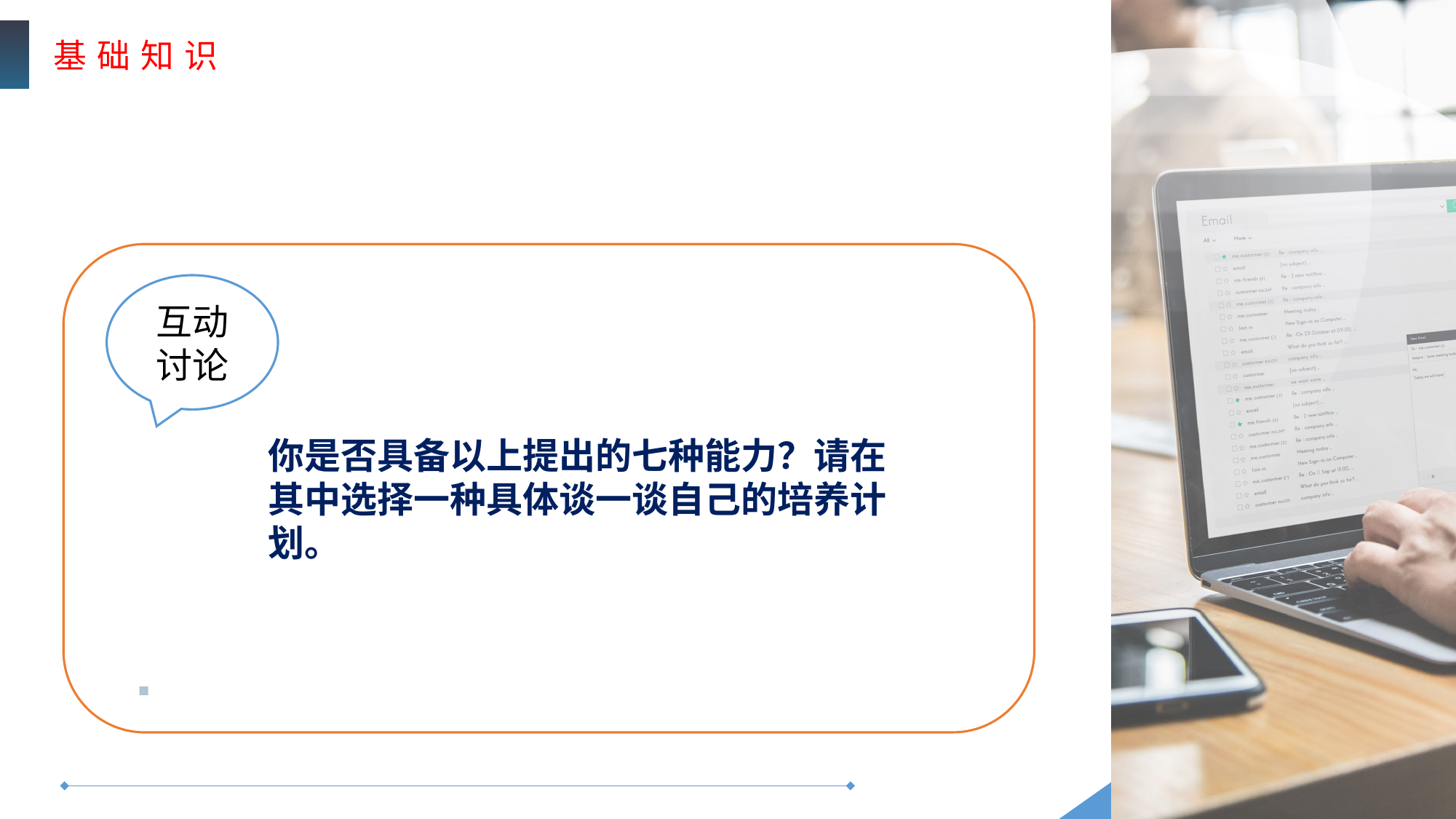

基 础 知 识

互动讨论
你是否具备以上提出的七种能力？请在其中选择一种具体谈一谈自己的培养计划。